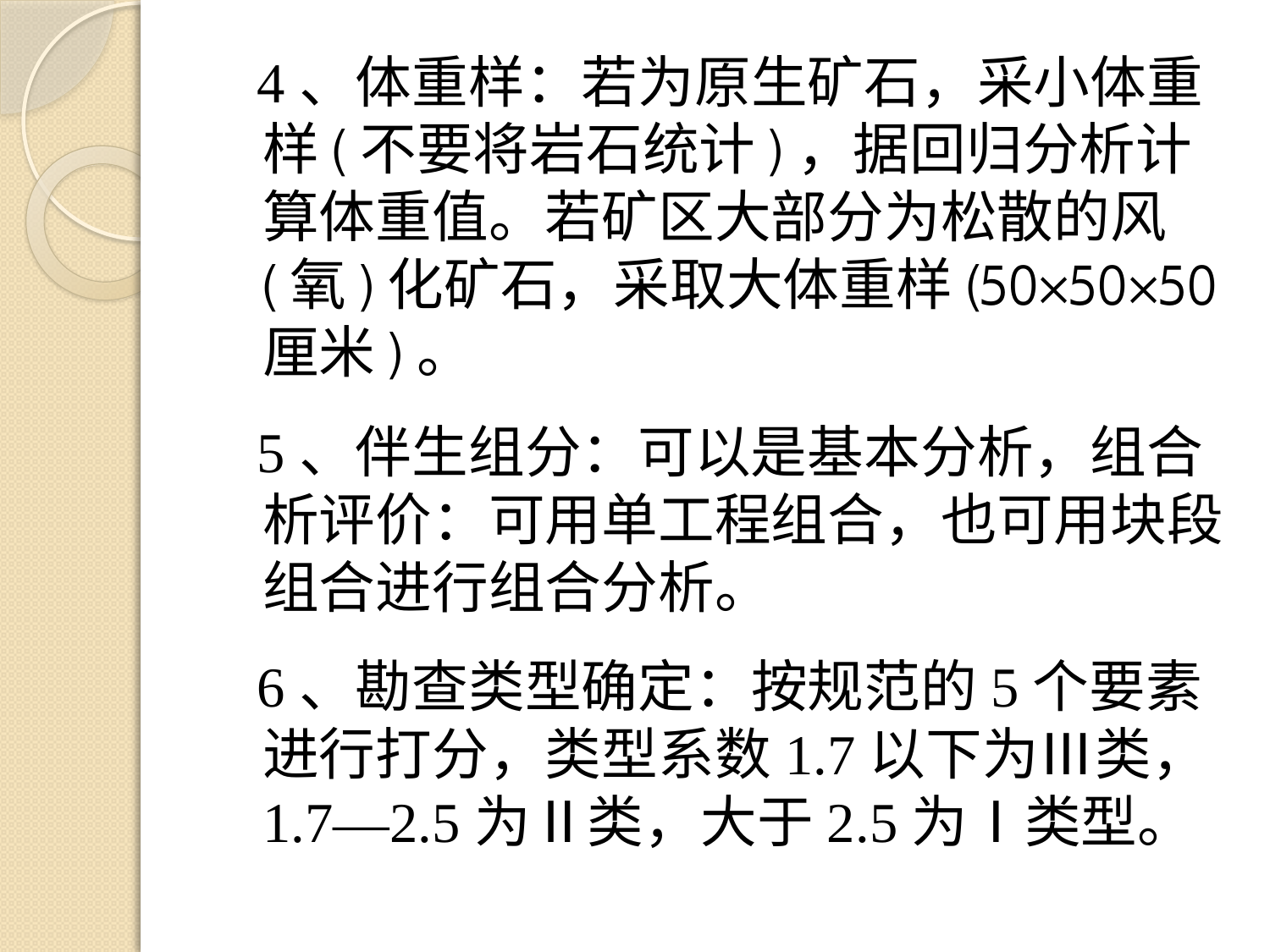

4、体重样：若为原生矿石，采小体重样(不要将岩石统计)，据回归分析计算体重值。若矿区大部分为松散的风(氧)化矿石，采取大体重样(50×50×50厘米)。
  5、伴生组分：可以是基本分析，组合析评价：可用单工程组合，也可用块段组合进行组合分析。
  6、勘查类型确定：按规范的5个要素进行打分，类型系数1.7以下为Ⅲ类，1.7—2.5为Ⅱ类，大于2.5为Ⅰ类型。